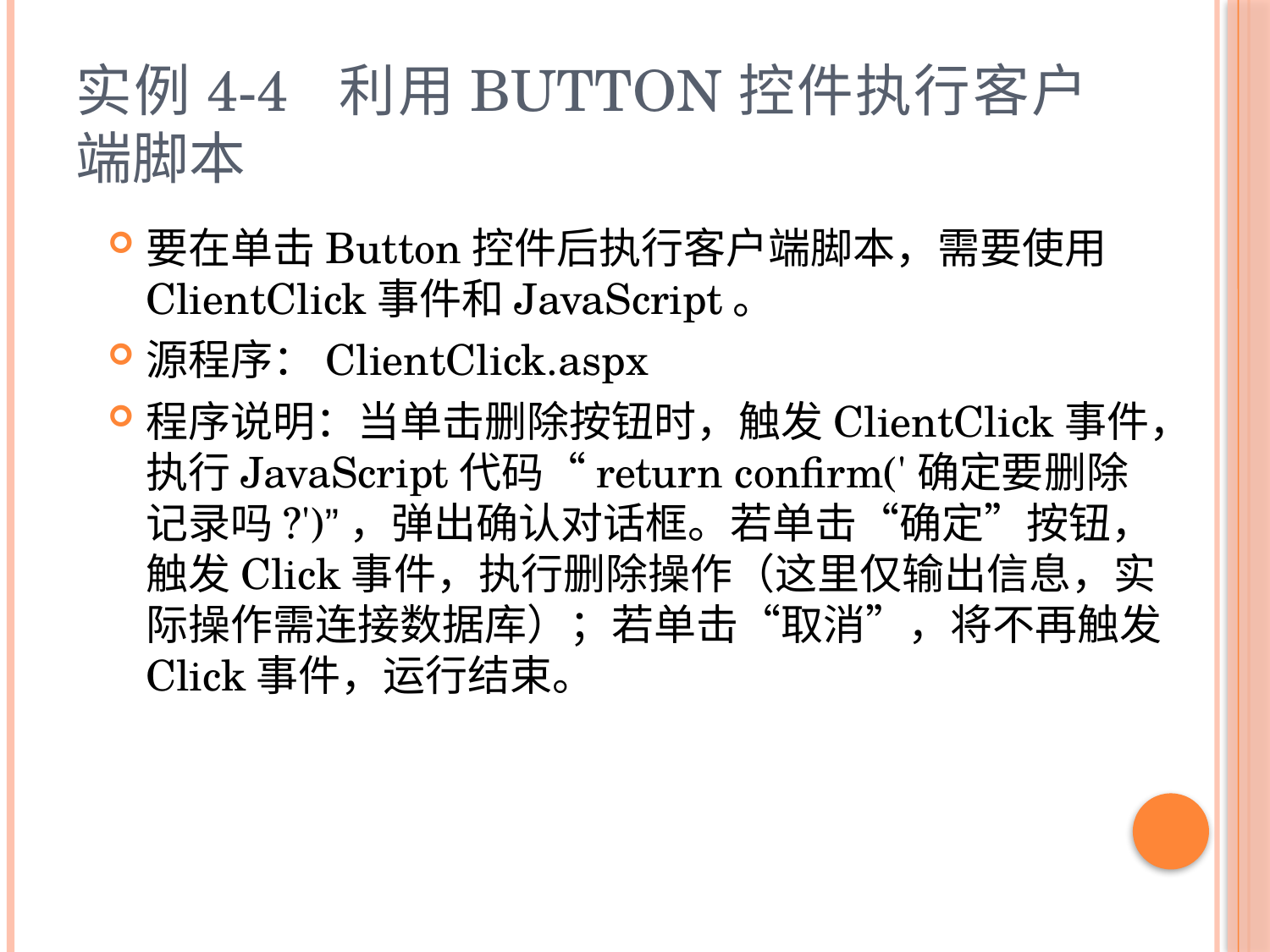

# 实例4-4  利用Button控件执行客户端脚本
要在单击Button控件后执行客户端脚本，需要使用ClientClick事件和JavaScript。
源程序：ClientClick.aspx
程序说明：当单击删除按钮时，触发ClientClick事件，执行JavaScript代码“return confirm('确定要删除记录吗?')”，弹出确认对话框。若单击“确定”按钮，触发Click事件，执行删除操作（这里仅输出信息，实际操作需连接数据库）；若单击“取消”，将不再触发Click事件，运行结束。
24